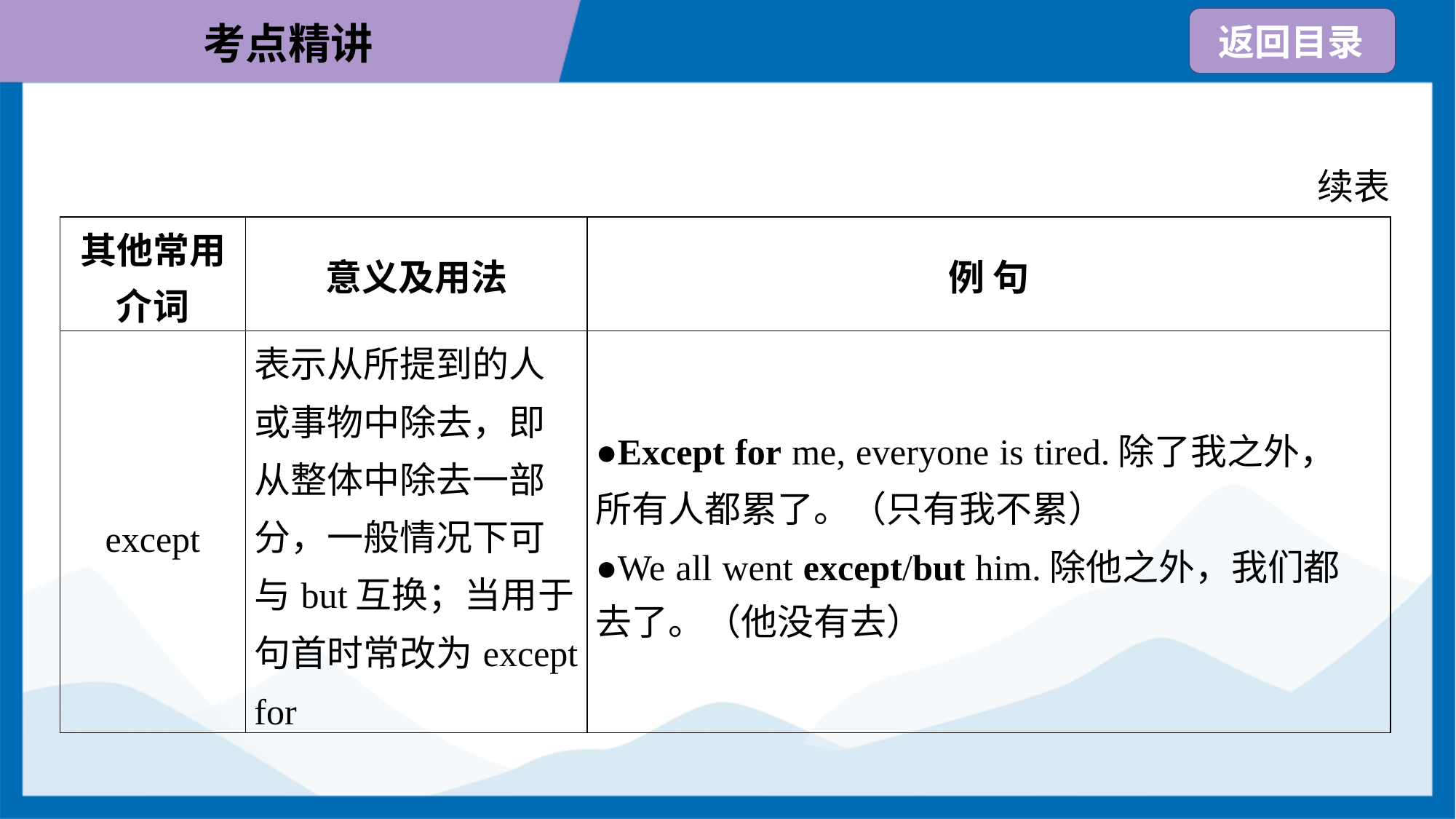

续表
| 其他常用 介词 | 意义及用法 | 例 句 |
| --- | --- | --- |
| except | 表示从所提到的人 或事物中除去，即 从整体中除去一部 分，一般情况下可 与but互换；当用于 句首时常改为except for | ●Except for me, everyone is tired.除了我之外， 所有人都累了。（只有我不累） ●We all went except/but him.除他之外，我们都 去了。（他没有去） |